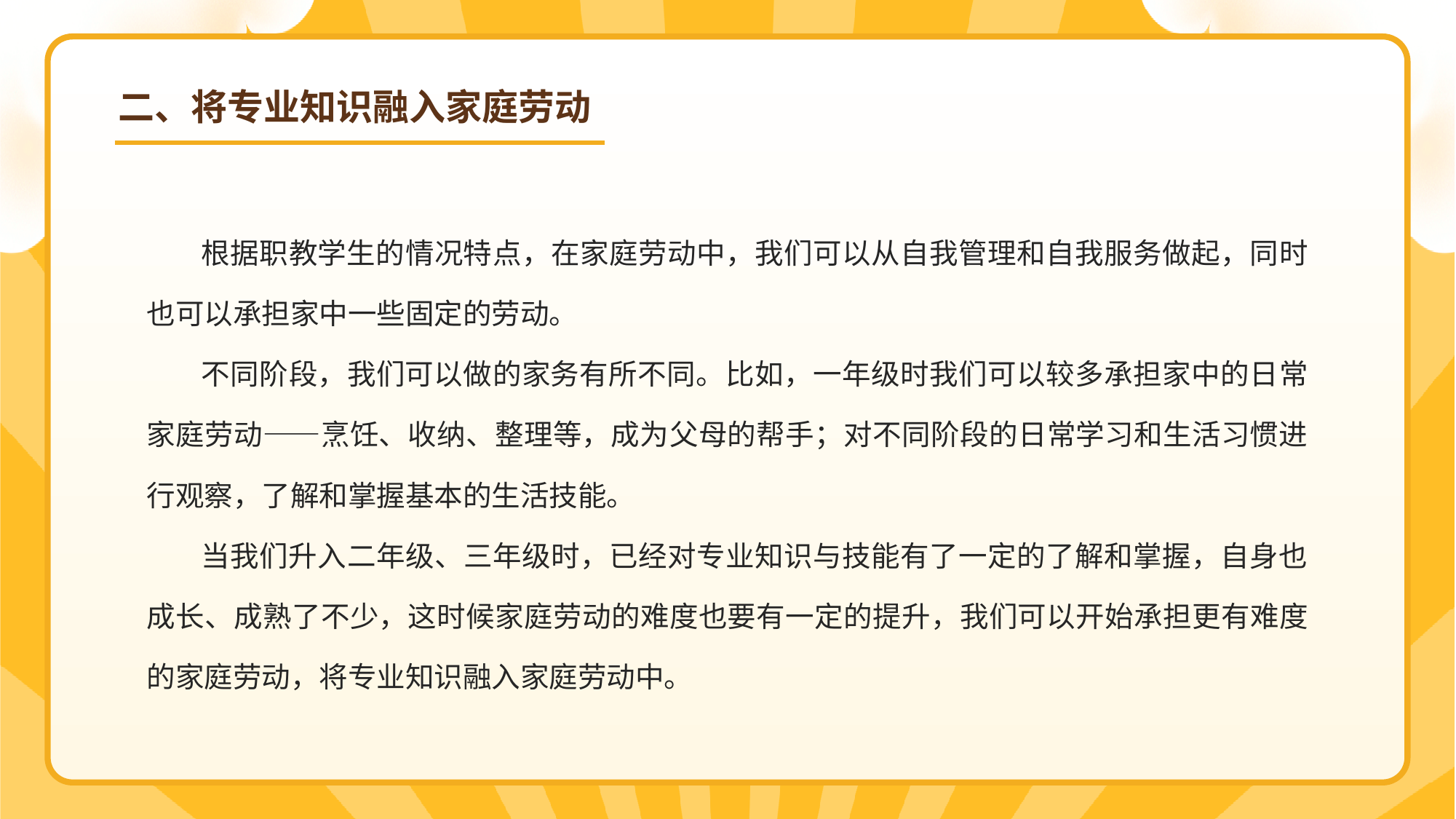

二、将专业知识融入家庭劳动
根据职教学生的情况特点，在家庭劳动中，我们可以从自我管理和自我服务做起，同时也可以承担家中一些固定的劳动。
不同阶段，我们可以做的家务有所不同。比如，一年级时我们可以较多承担家中的日常家庭劳动——烹饪、收纳、整理等，成为父母的帮手；对不同阶段的日常学习和生活习惯进行观察，了解和掌握基本的生活技能。
当我们升入二年级、三年级时，已经对专业知识与技能有了一定的了解和掌握，自身也成长、成熟了不少，这时候家庭劳动的难度也要有一定的提升，我们可以开始承担更有难度的家庭劳动，将专业知识融入家庭劳动中。